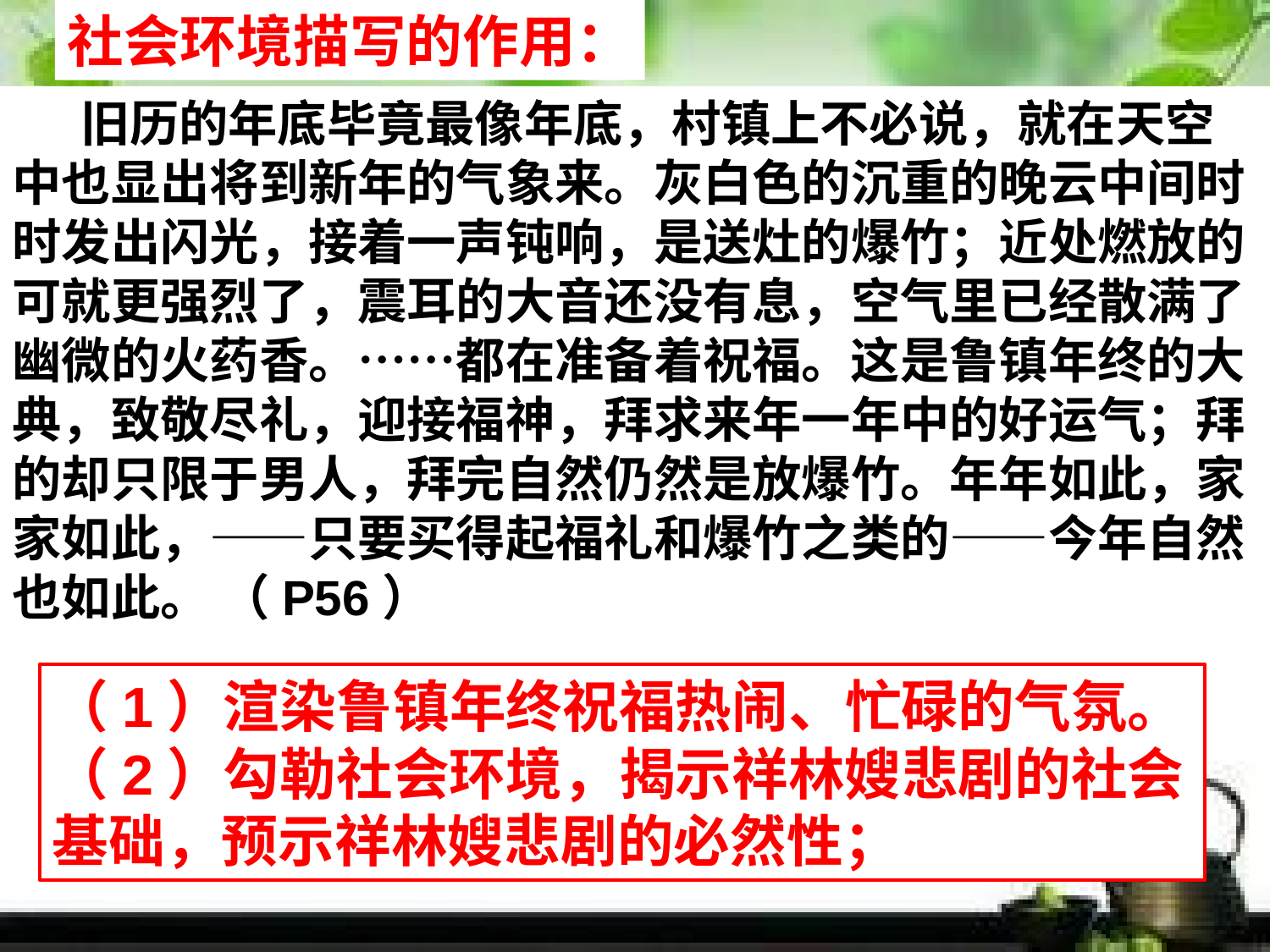

社会环境描写的作用：
     旧历的年底毕竟最像年底，村镇上不必说，就在天空中也显出将到新年的气象来。灰白色的沉重的晚云中间时时发出闪光，接着一声钝响，是送灶的爆竹；近处燃放的可就更强烈了，震耳的大音还没有息，空气里已经散满了幽微的火药香。……都在准备着祝福。这是鲁镇年终的大典，致敬尽礼，迎接福神，拜求来年一年中的好运气；拜的却只限于男人，拜完自然仍然是放爆竹。年年如此，家家如此，——只要买得起福礼和爆竹之类的——今年自然也如此。 （P56）
（1）渲染鲁镇年终祝福热闹、忙碌的气氛。
（2）勾勒社会环境，揭示祥林嫂悲剧的社会基础，预示祥林嫂悲剧的必然性；